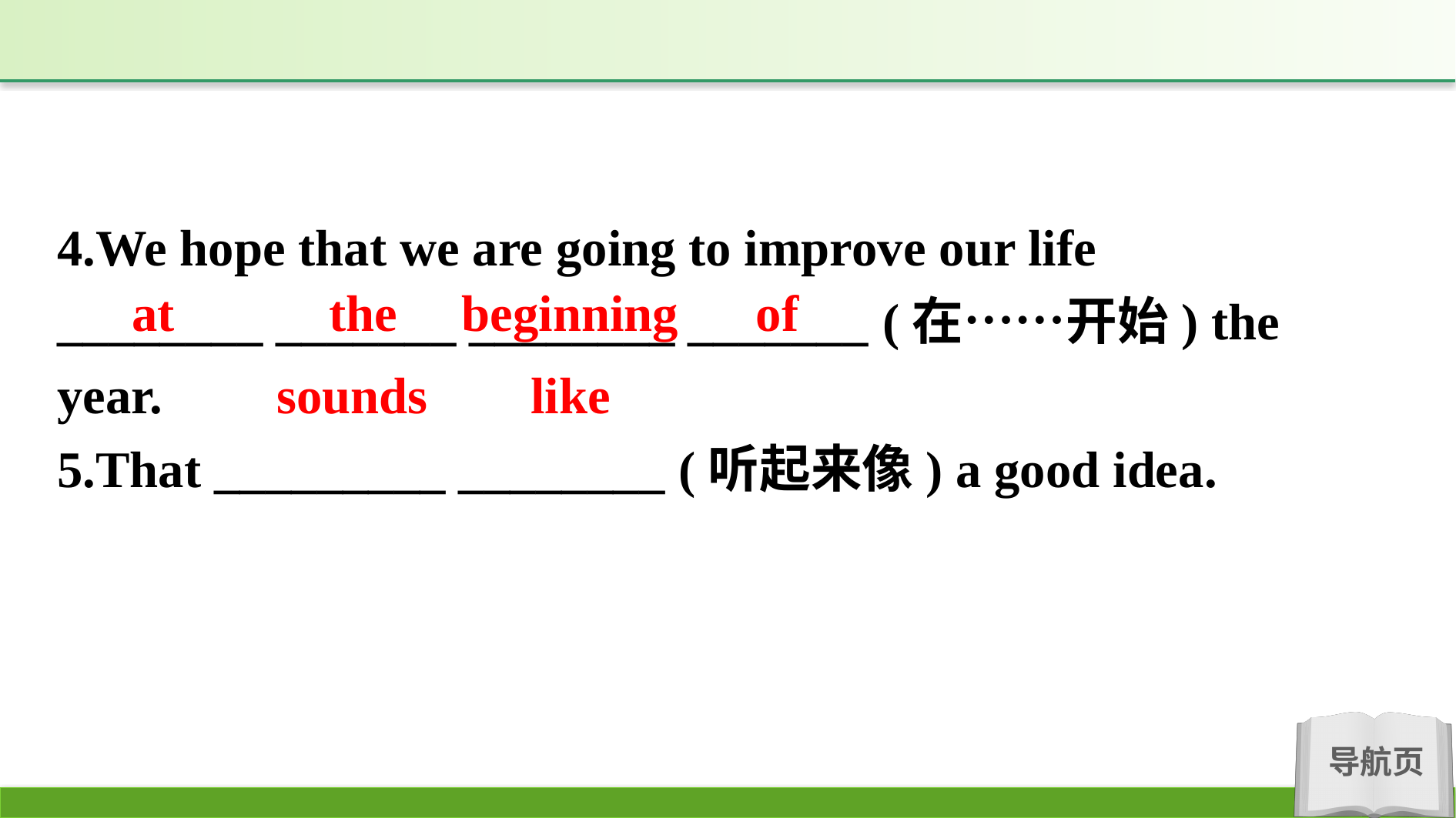

4.We hope that we are going to improve our life
________ _______ ________ _______ (在……开始) the year.
5.That _________ ________ (听起来像) a good idea.
at            the     beginning      of
sounds        like